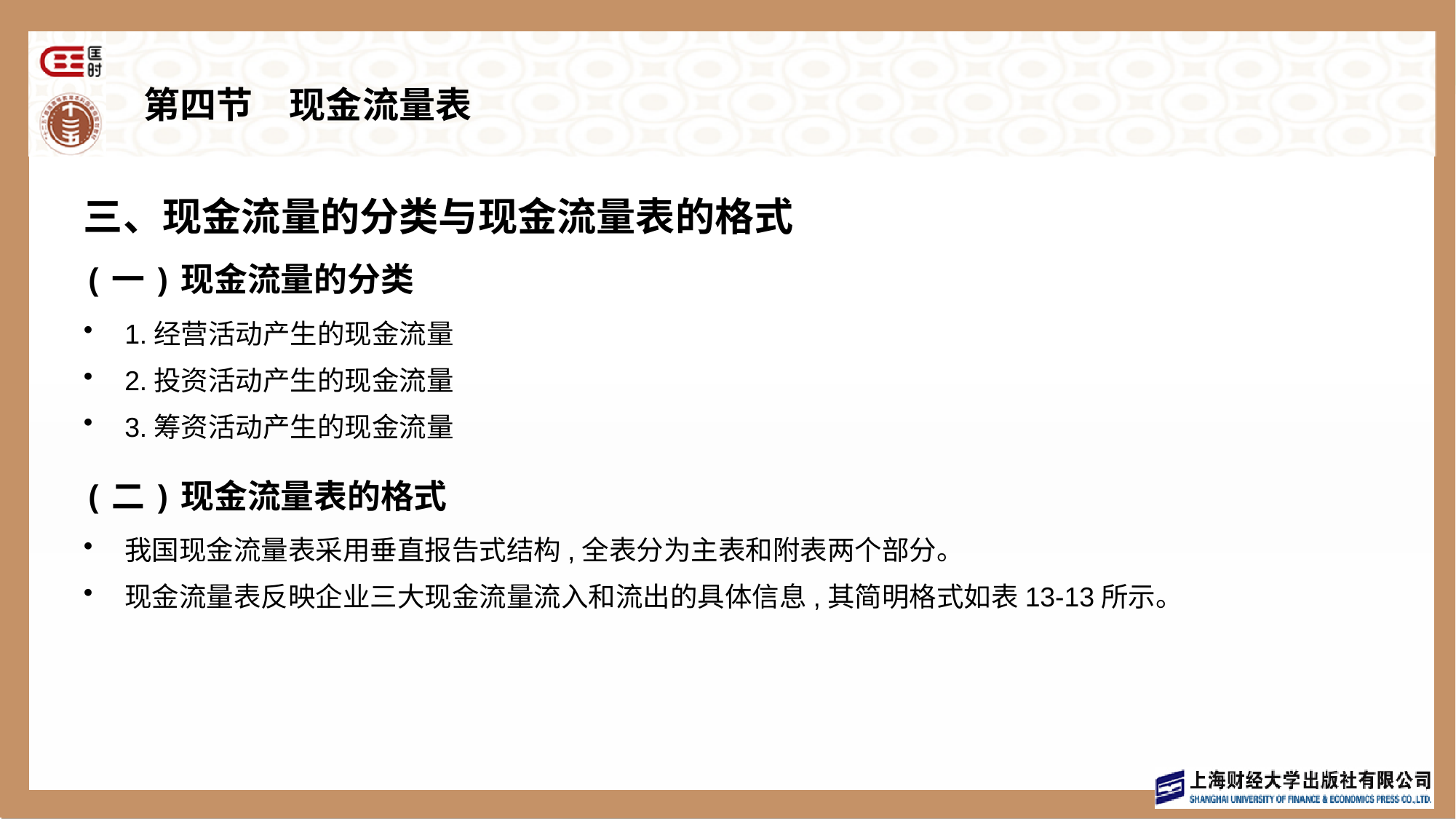

# 第四节　现金流量表
三、现金流量的分类与现金流量表的格式
(一)现金流量的分类
1.经营活动产生的现金流量
2.投资活动产生的现金流量
3.筹资活动产生的现金流量
(二)现金流量表的格式
我国现金流量表采用垂直报告式结构,全表分为主表和附表两个部分。
现金流量表反映企业三大现金流量流入和流出的具体信息,其简明格式如表13-13所示。